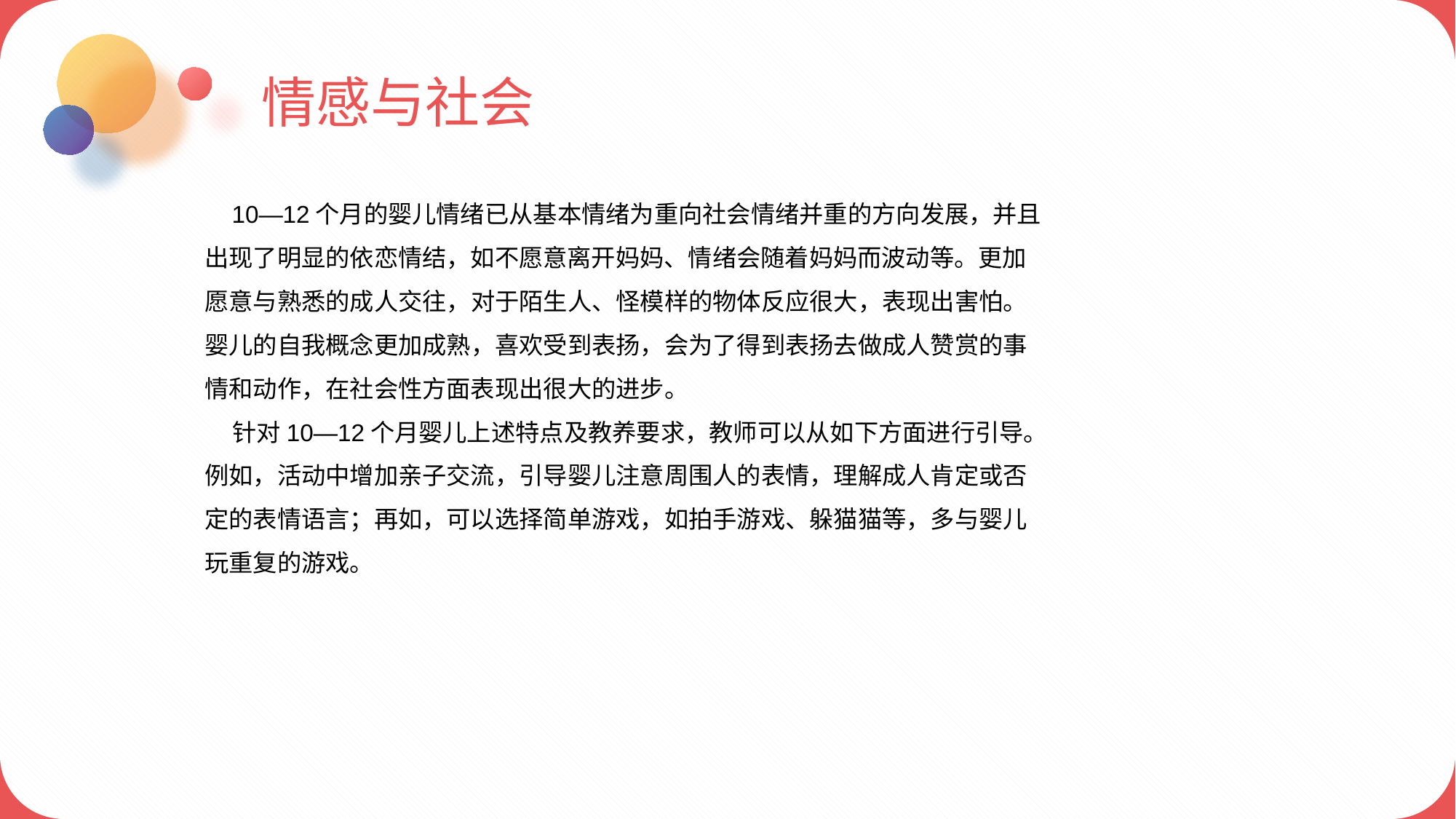

情感与社会
    10—12个月的婴儿情绪已从基本情绪为重向社会情绪并重的方向发展，并且出现了明显的依恋情结，如不愿意离开妈妈、情绪会随着妈妈而波动等。更加愿意与熟悉的成人交往，对于陌生人、怪模样的物体反应很大，表现出害怕。婴儿的自我概念更加成熟，喜欢受到表扬，会为了得到表扬去做成人赞赏的事情和动作，在社会性方面表现出很大的进步。
    针对10—12个月婴儿上述特点及教养要求，教师可以从如下方面进行引导。例如，活动中增加亲子交流，引导婴儿注意周围人的表情，理解成人肯定或否定的表情语言；再如，可以选择简单游戏，如拍手游戏、躲猫猫等，多与婴儿玩重复的游戏。